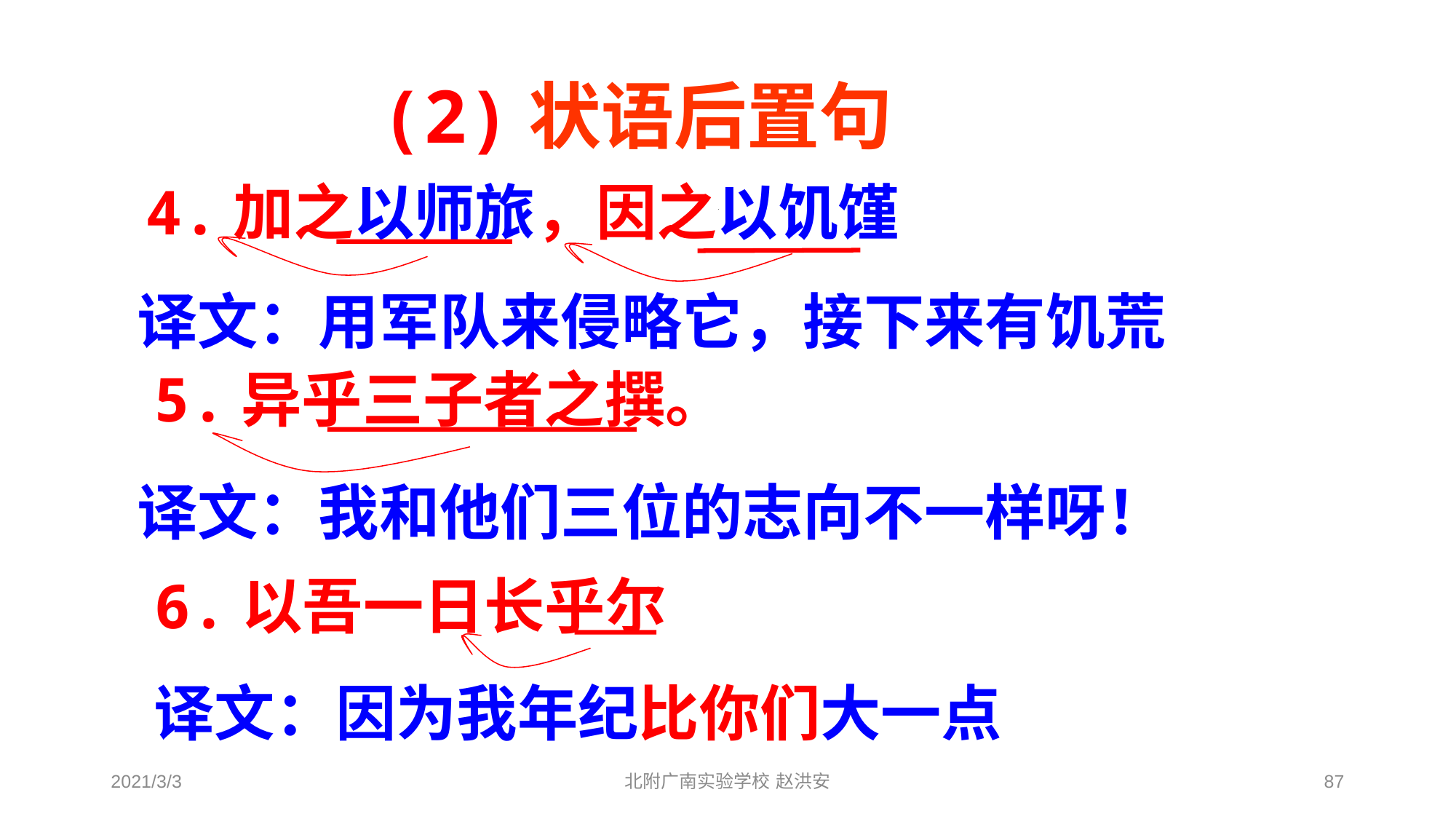

(2)状语后置句
4.加之以师旅，因之以饥馑

译文：用军队来侵略它，接下来有饥荒
5.异乎三子者之撰。

译文：我和他们三位的志向不一样呀！
6.以吾一日长乎尔

译文：因为我年纪比你们大一点
2021/3/3
北附广南实验学校 赵洪安
87